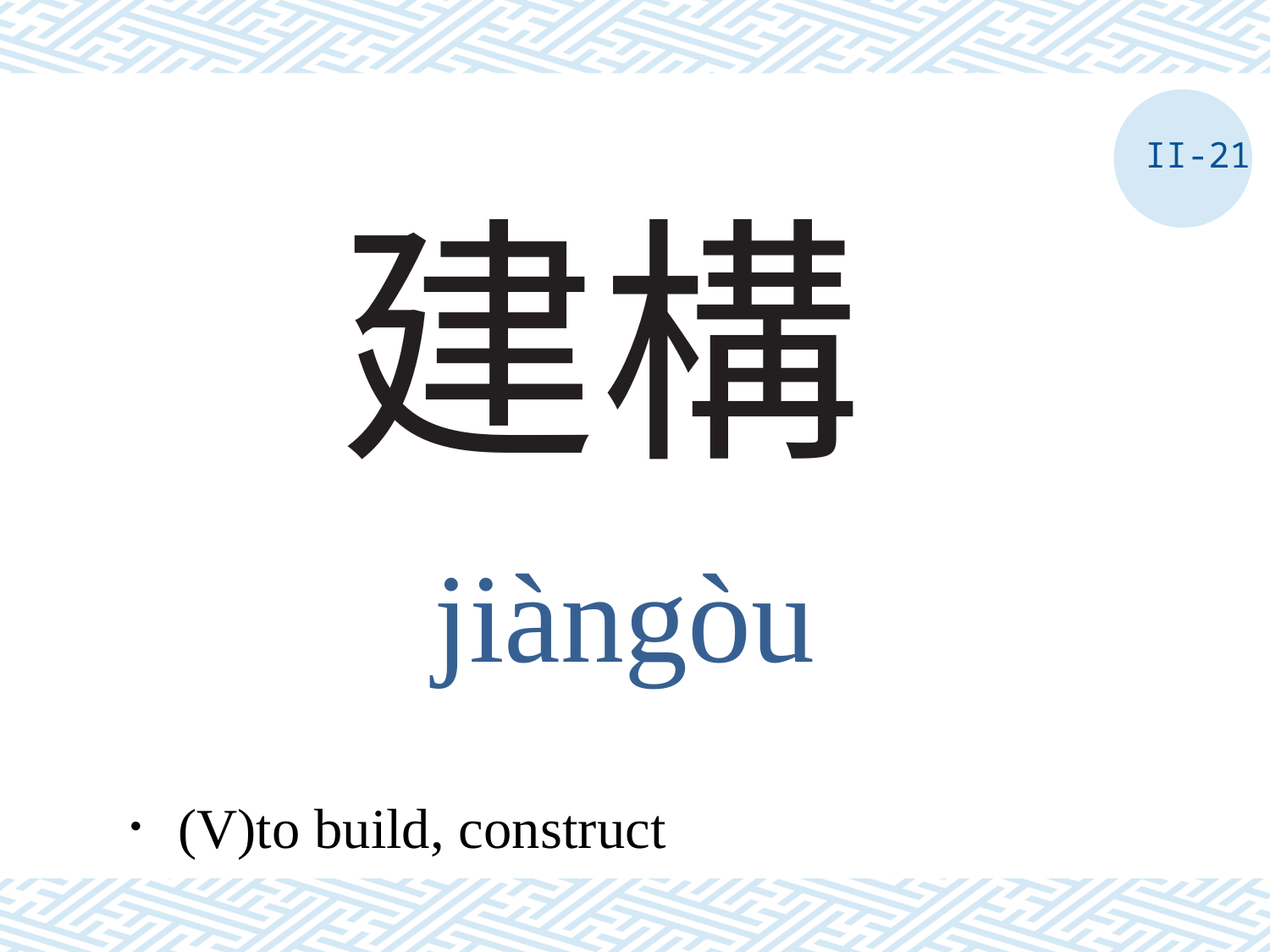

II-21

# 建構
jiàngòu
．(V)to build, construct